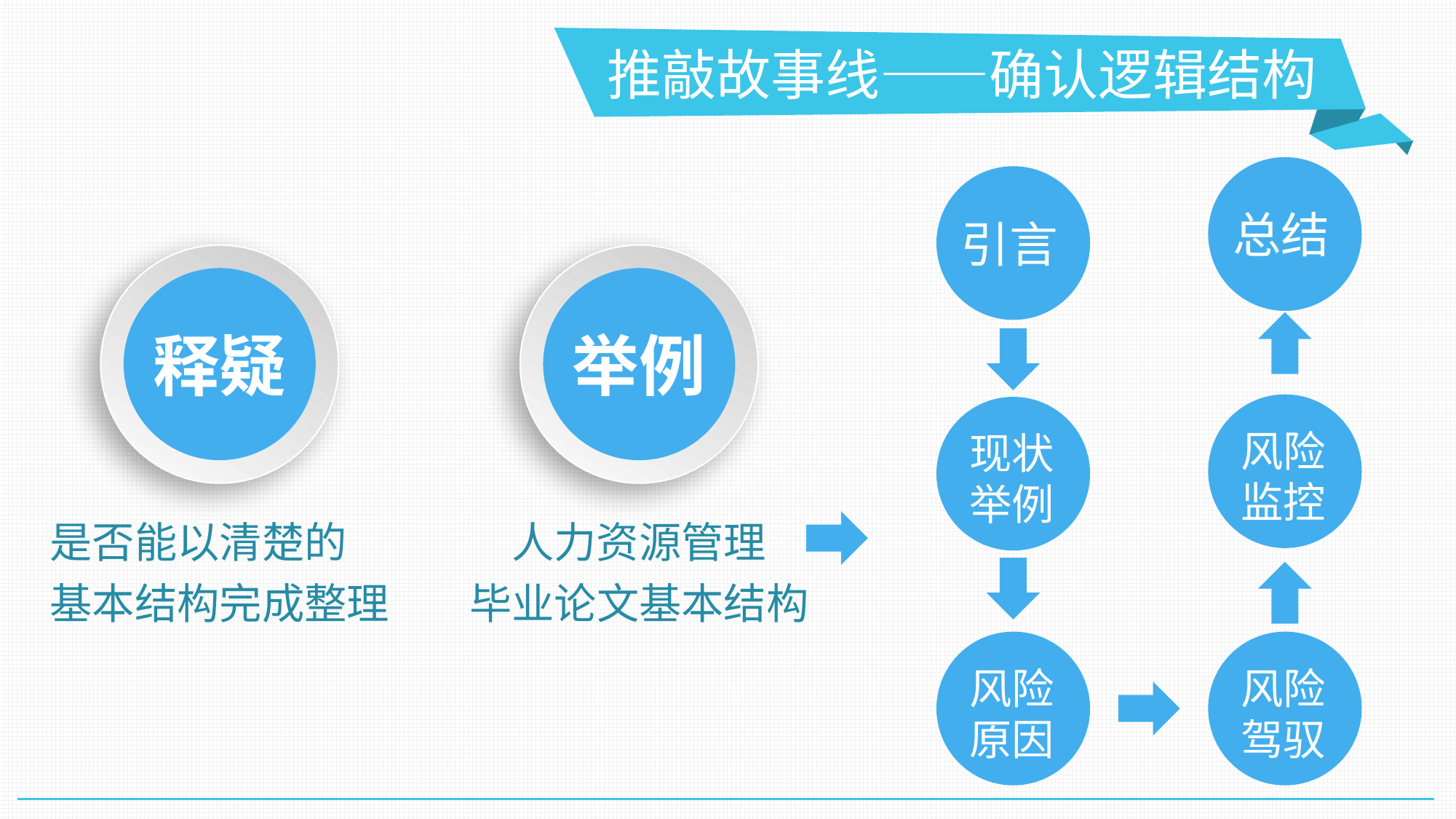

推敲故事线——确认逻辑结构

总结

引言

释疑

举例

风险
监控

现状
举例
是否能以清楚的
基本结构完成整理
人力资源管理
毕业论文基本结构

风险
原因

风险
驾驭